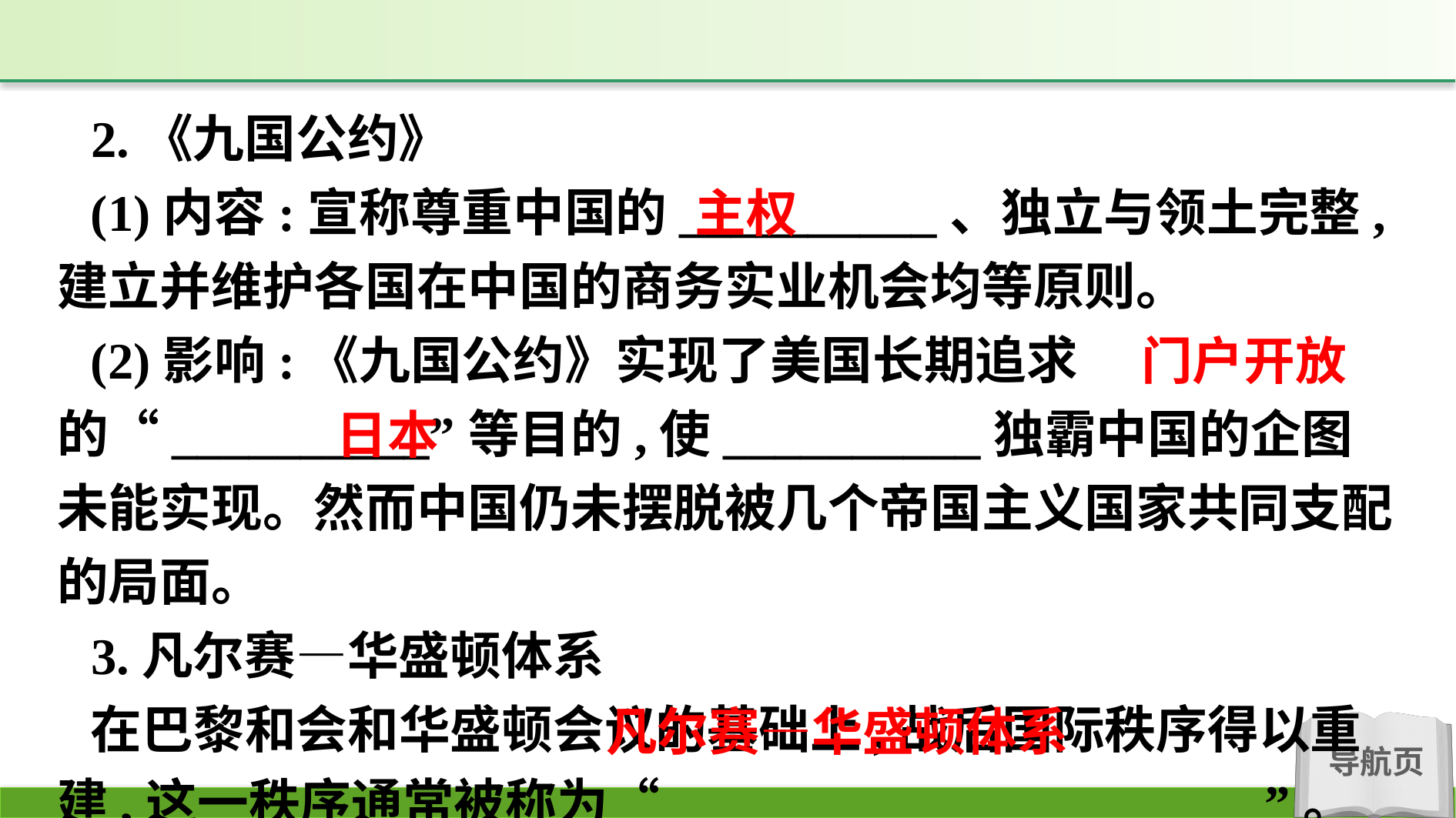

2.《九国公约》
(1)内容:宣称尊重中国的__________、独立与领土完整,建立并维护各国在中国的商务实业机会均等原则。
(2)影响:《九国公约》实现了美国长期追求的“__________”等目的,使__________独霸中国的企图未能实现。然而中国仍未摆脱被几个帝国主义国家共同支配的局面。
3.凡尔赛—华盛顿体系
在巴黎和会和华盛顿会议的基础上,战后国际秩序得以重建,这一秩序通常被称为“_______________________”。
主权
门户开放
日本
凡尔赛—华盛顿体系